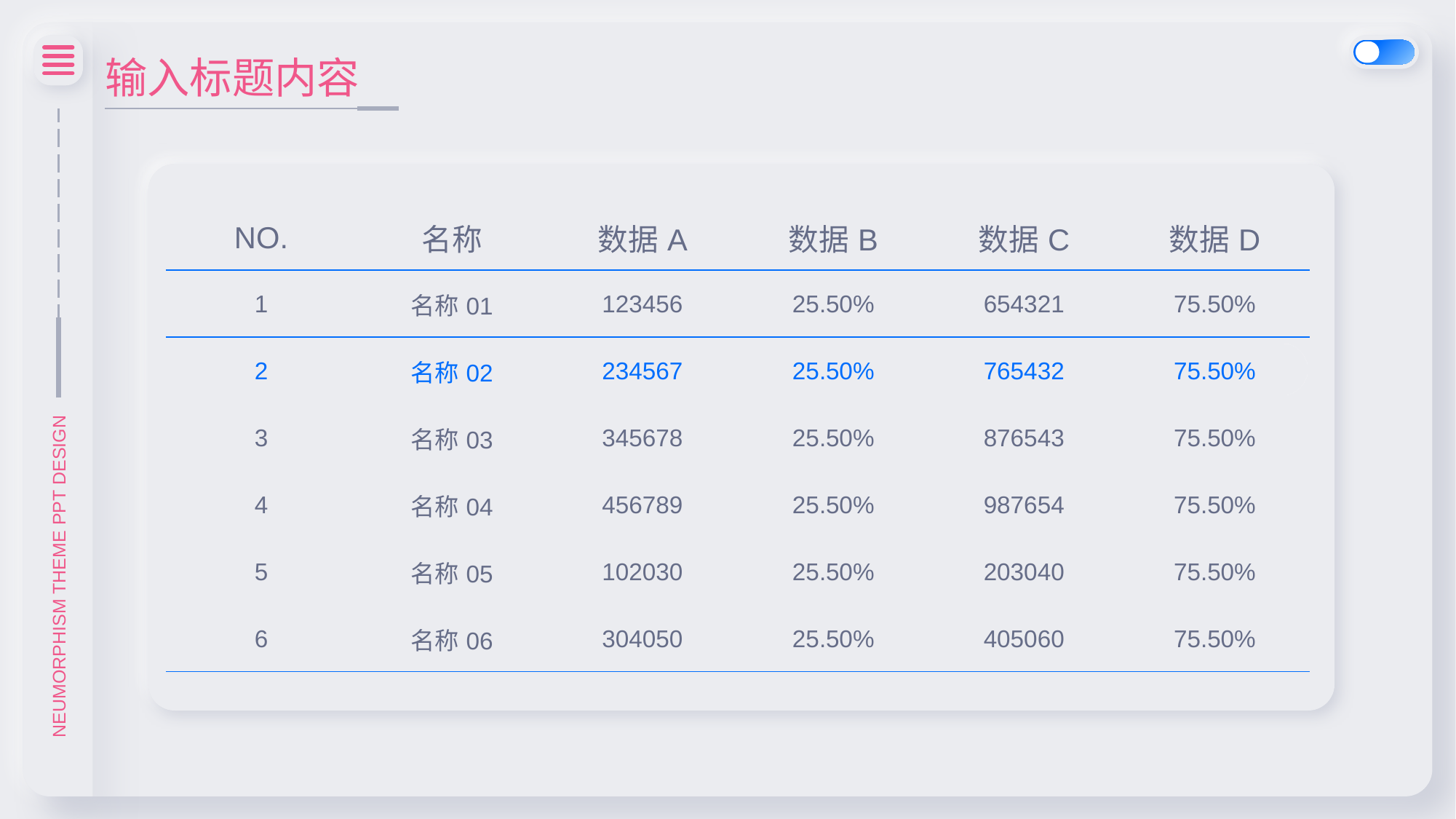

输入标题内容

| NO. | 名称 | 数据A | 数据B | 数据C | 数据D |
| --- | --- | --- | --- | --- | --- |
| 1 | 名称01 | 123456 | 25.50% | 654321 | 75.50% |
| 2 | 名称02 | 234567 | 25.50% | 765432 | 75.50% |
| 3 | 名称03 | 345678 | 25.50% | 876543 | 75.50% |
| 4 | 名称04 | 456789 | 25.50% | 987654 | 75.50% |
| 5 | 名称05 | 102030 | 25.50% | 203040 | 75.50% |
| 6 | 名称06 | 304050 | 25.50% | 405060 | 75.50% |